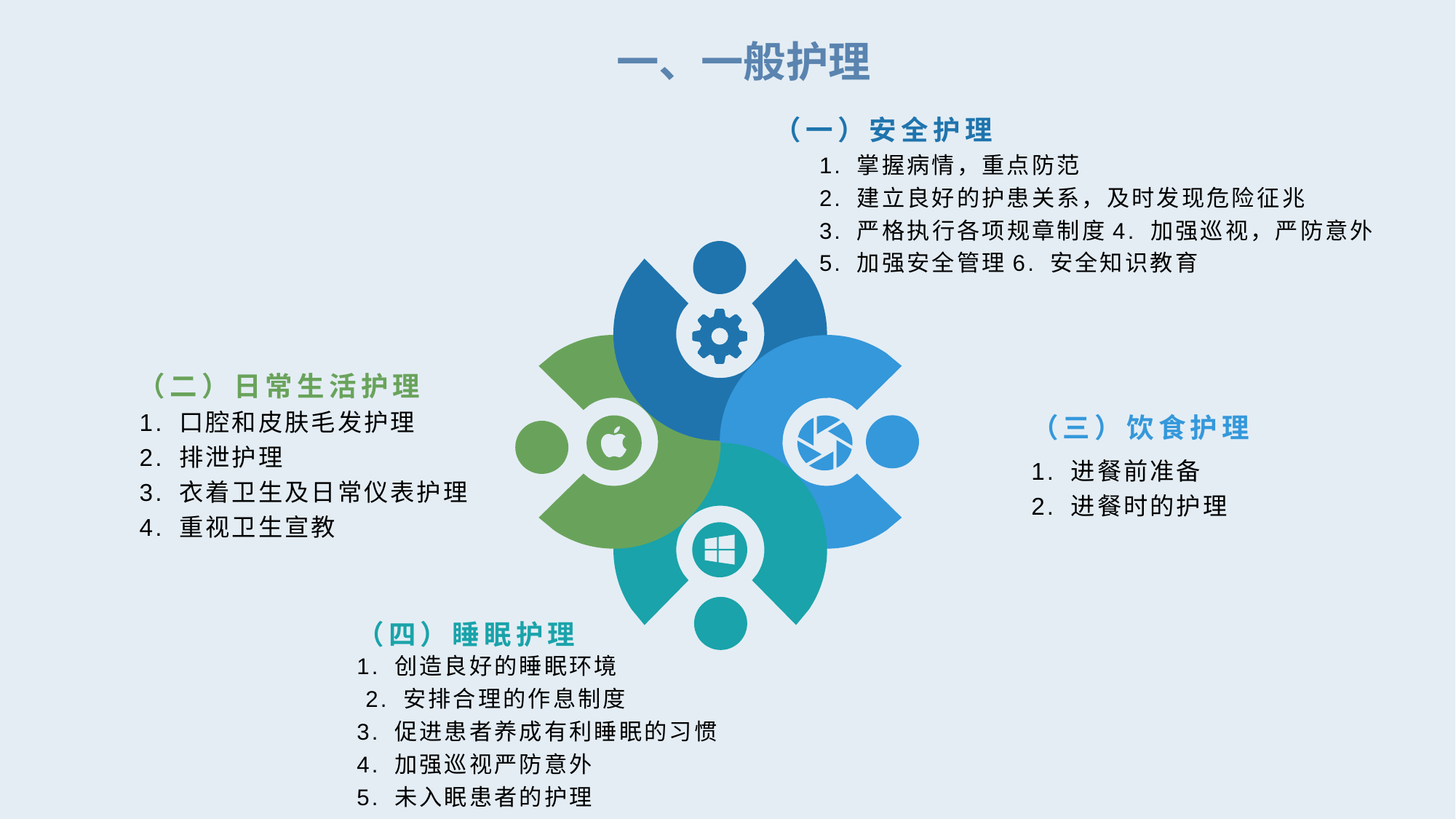

一、一般护理
（一）安全护理
1. 掌握病情，重点防范
2. 建立良好的护患关系，及时发现危险征兆
3. 严格执行各项规章制度4. 加强巡视，严防意外5. 加强安全管理6. 安全知识教育

（二）日常生活护理

（三）饮食护理
1. 口腔和皮肤毛发护理
2. 排泄护理
3. 衣着卫生及日常仪表护理
4. 重视卫生宣教

1. 进餐前准备
2. 进餐时的护理

（四）睡眠护理

1. 创造良好的睡眠环境
 2. 安排合理的作息制度
3. 促进患者养成有利睡眠的习惯
4. 加强巡视严防意外
5. 未入眠患者的护理